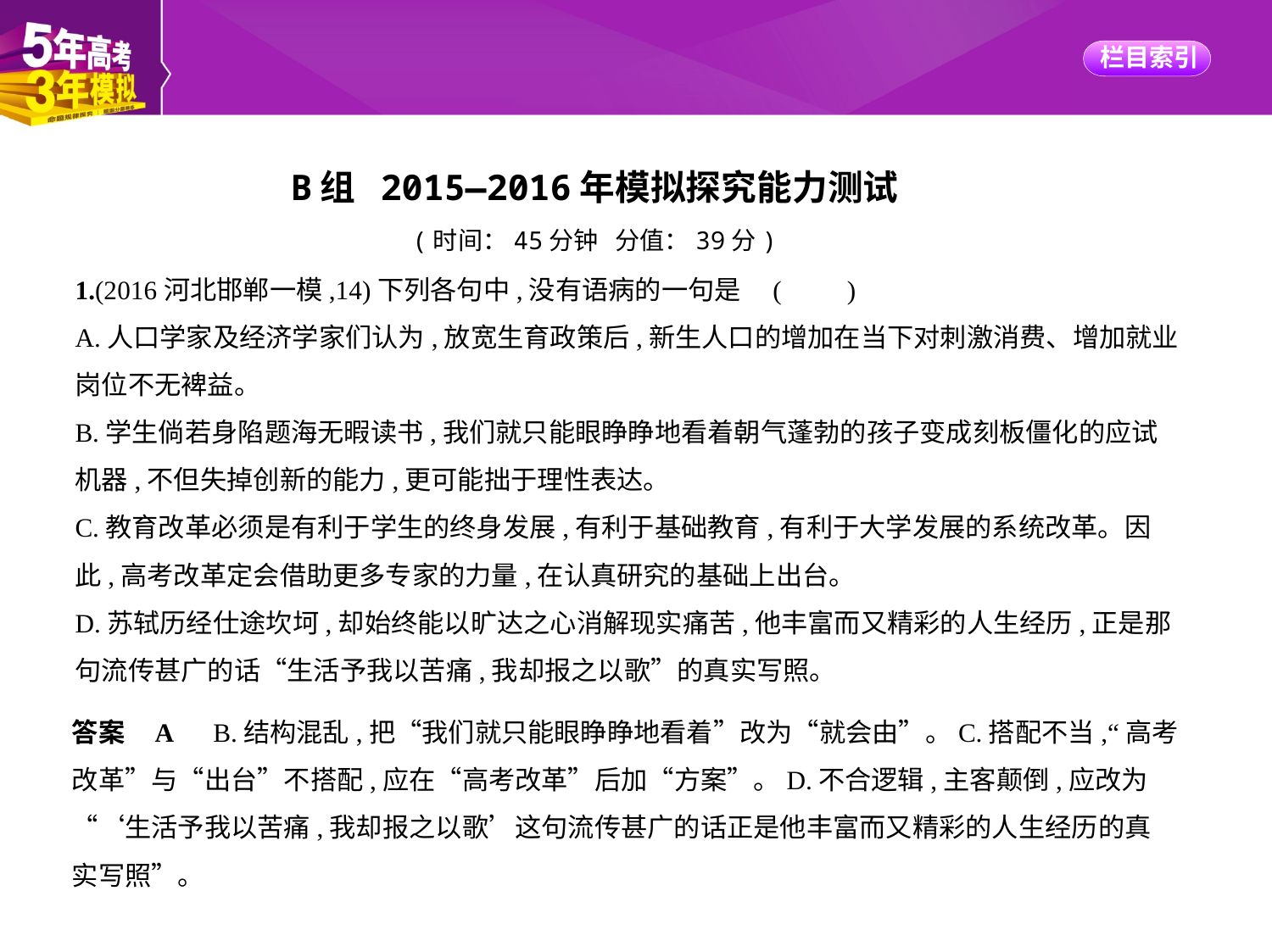

B组  2015—2016年模拟探究能力测试
(时间：45分钟   分值：39分)
1.(2016河北邯郸一模,14)下列各句中,没有语病的一句是 (　　)
A.人口学家及经济学家们认为,放宽生育政策后,新生人口的增加在当下对刺激消费、增加就业
岗位不无裨益。
B.学生倘若身陷题海无暇读书,我们就只能眼睁睁地看着朝气蓬勃的孩子变成刻板僵化的应试
机器,不但失掉创新的能力,更可能拙于理性表达。
C.教育改革必须是有利于学生的终身发展,有利于基础教育,有利于大学发展的系统改革。因
此,高考改革定会借助更多专家的力量,在认真研究的基础上出台。
D.苏轼历经仕途坎坷,却始终能以旷达之心消解现实痛苦,他丰富而又精彩的人生经历,正是那
句流传甚广的话“生活予我以苦痛,我却报之以歌”的真实写照。
答案    A　B.结构混乱,把“我们就只能眼睁睁地看着”改为“就会由”。C.搭配不当,“高考
改革”与“出台”不搭配,应在“高考改革”后加“方案”。D.不合逻辑,主客颠倒,应改为
“‘生活予我以苦痛,我却报之以歌’这句流传甚广的话正是他丰富而又精彩的人生经历的真
实写照”。